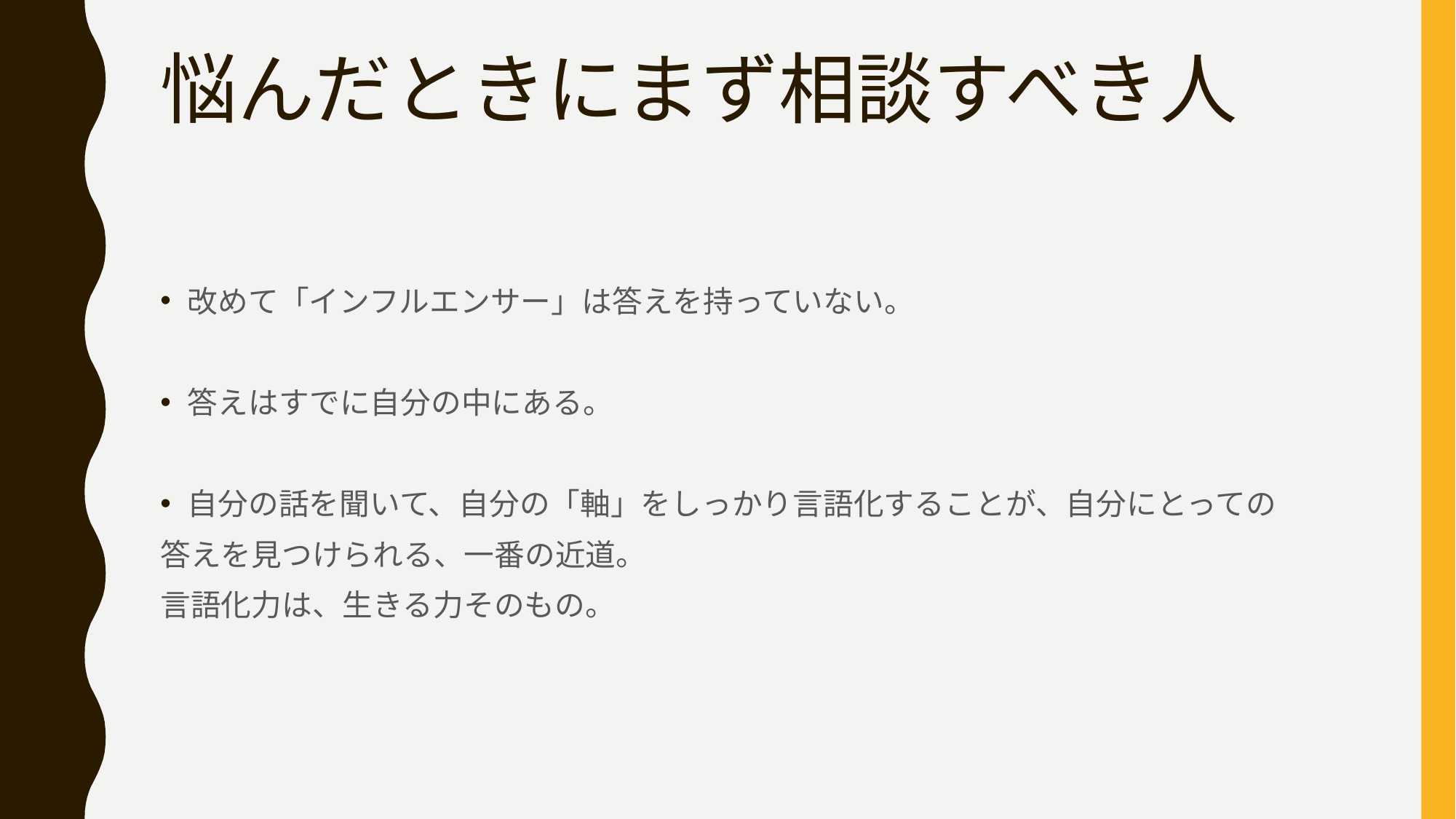

# 悩んだときにまず相談すべき人
改めて「インフルエンサー」は答えを持っていない。

答えはすでに自分の中にある。

自分の話を聞いて、自分の「軸」をしっかり言語化することが、自分にとっての
答えを見つけられる、一番の近道。
言語化力は、生きる力そのもの。